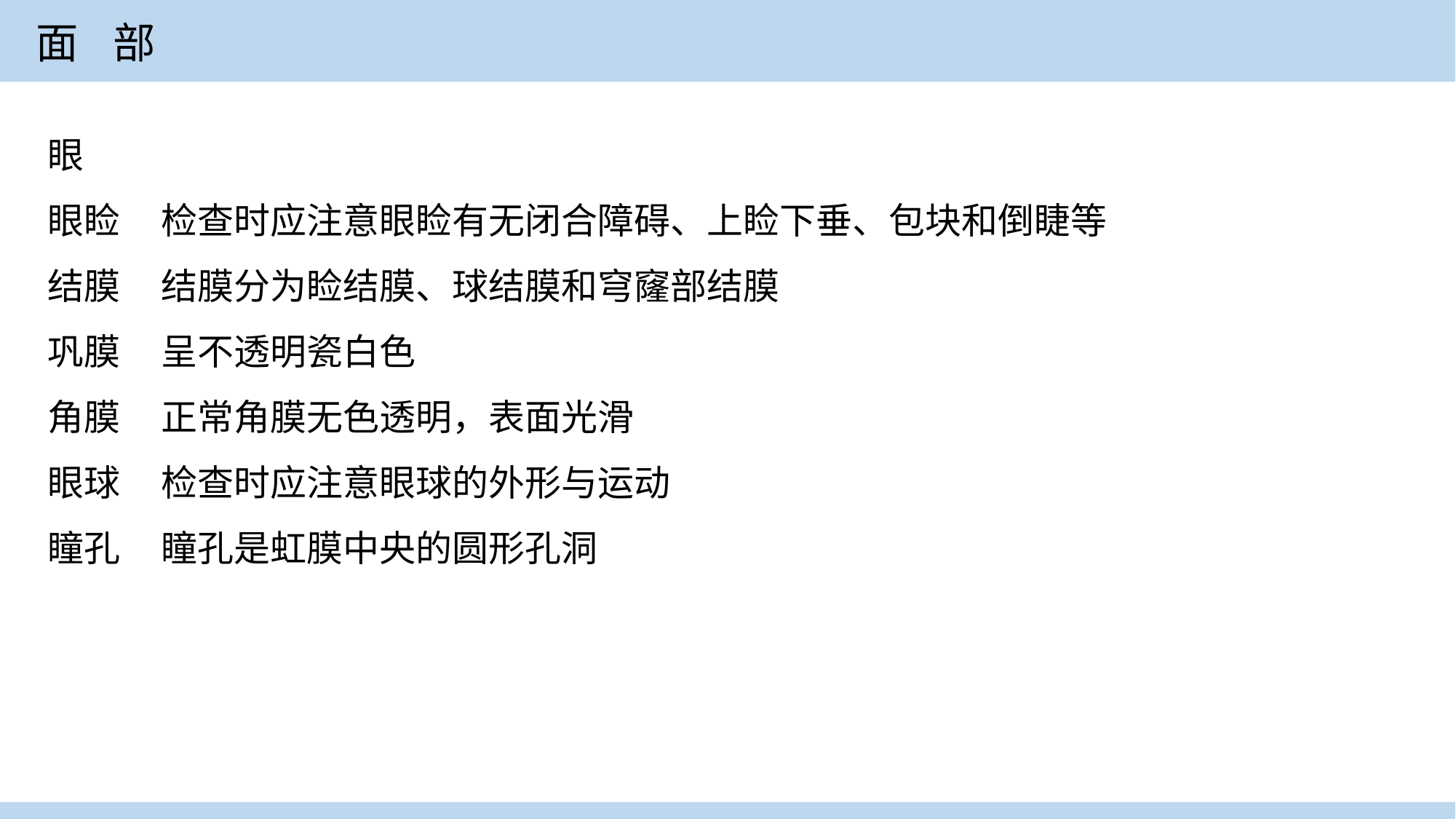

面    部
眼
眼睑     检查时应注意眼睑有无闭合障碍、上睑下垂、包块和倒睫等
结膜     结膜分为睑结膜、球结膜和穹窿部结膜
巩膜     呈不透明瓷白色
角膜     正常角膜无色透明，表面光滑
眼球     检查时应注意眼球的外形与运动
瞳孔     瞳孔是虹膜中央的圆形孔洞